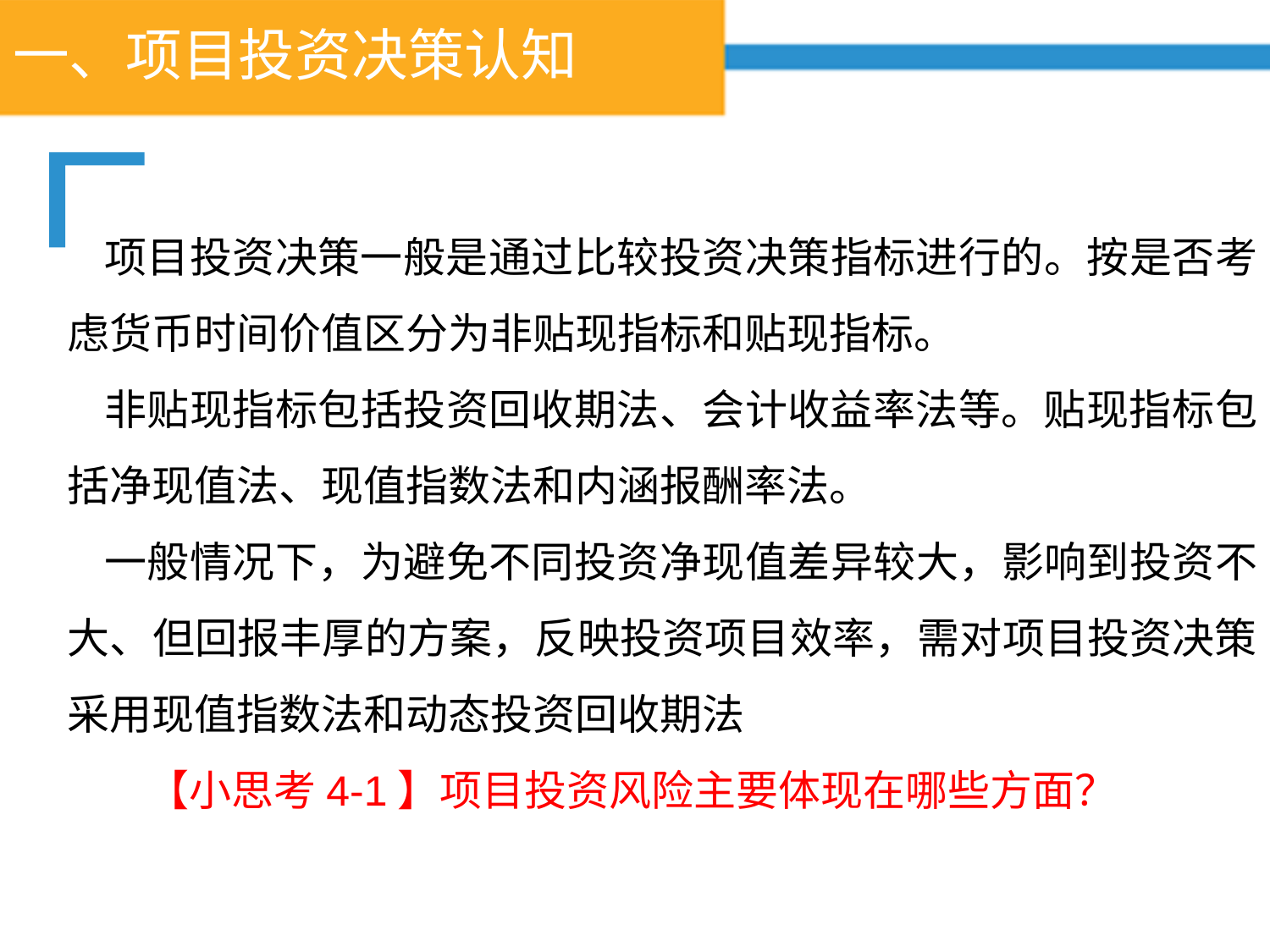

# 一、项目投资决策认知

项目投资决策一般是通过比较投资决策指标进行的。按是否考虑货币时间价值区分为非贴现指标和贴现指标。
非贴现指标包括投资回收期法、会计收益率法等。贴现指标包括净现值法、现值指数法和内涵报酬率法。
一般情况下，为避免不同投资净现值差异较大，影响到投资不大、但回报丰厚的方案，反映投资项目效率，需对项目投资决策采用现值指数法和动态投资回收期法
【小思考4-1】项目投资风险主要体现在哪些方面？